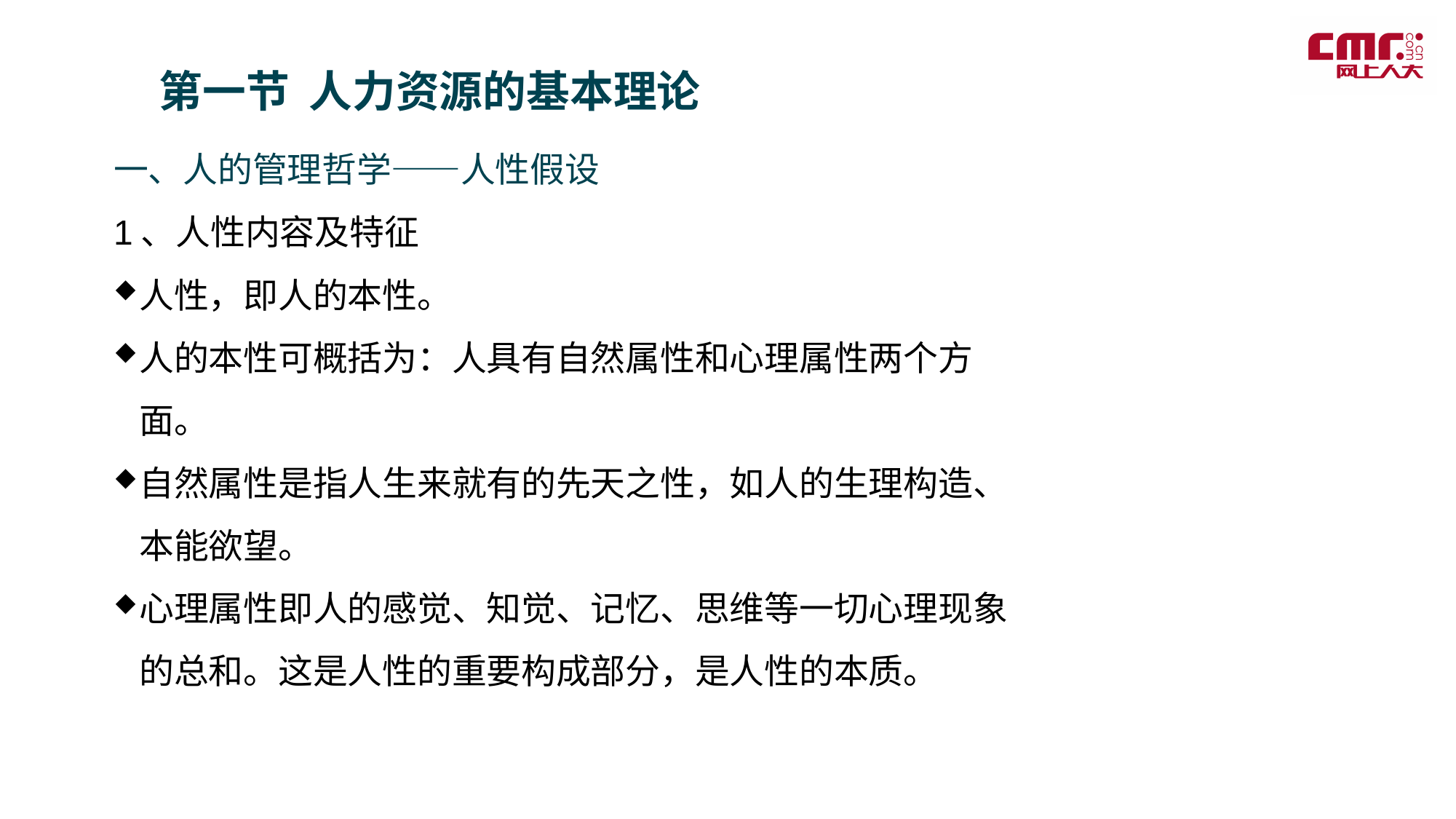

第一节  人力资源的基本理论
一、人的管理哲学——人性假设
1、人性内容及特征
人性，即人的本性。
人的本性可概括为：人具有自然属性和心理属性两个方面。
自然属性是指人生来就有的先天之性，如人的生理构造、本能欲望。
心理属性即人的感觉、知觉、记忆、思维等一切心理现象的总和。这是人性的重要构成部分，是人性的本质。